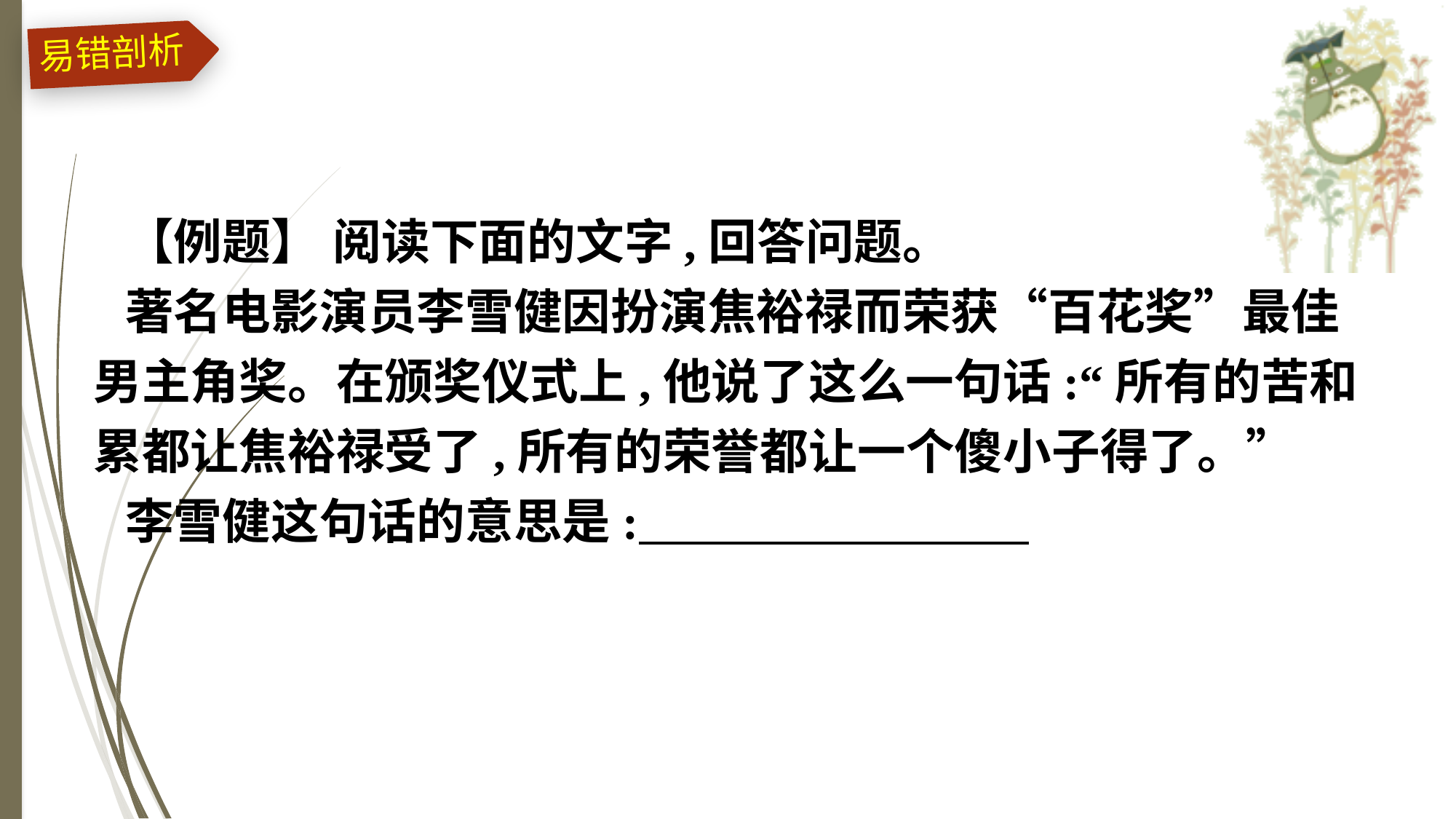

易错剖析
【例题】 阅读下面的文字,回答问题。
著名电影演员李雪健因扮演焦裕禄而荣获“百花奖”最佳男主角奖。在颁奖仪式上,他说了这么一句话:“所有的苦和累都让焦裕禄受了,所有的荣誉都让一个傻小子得了。”
李雪健这句话的意思是: